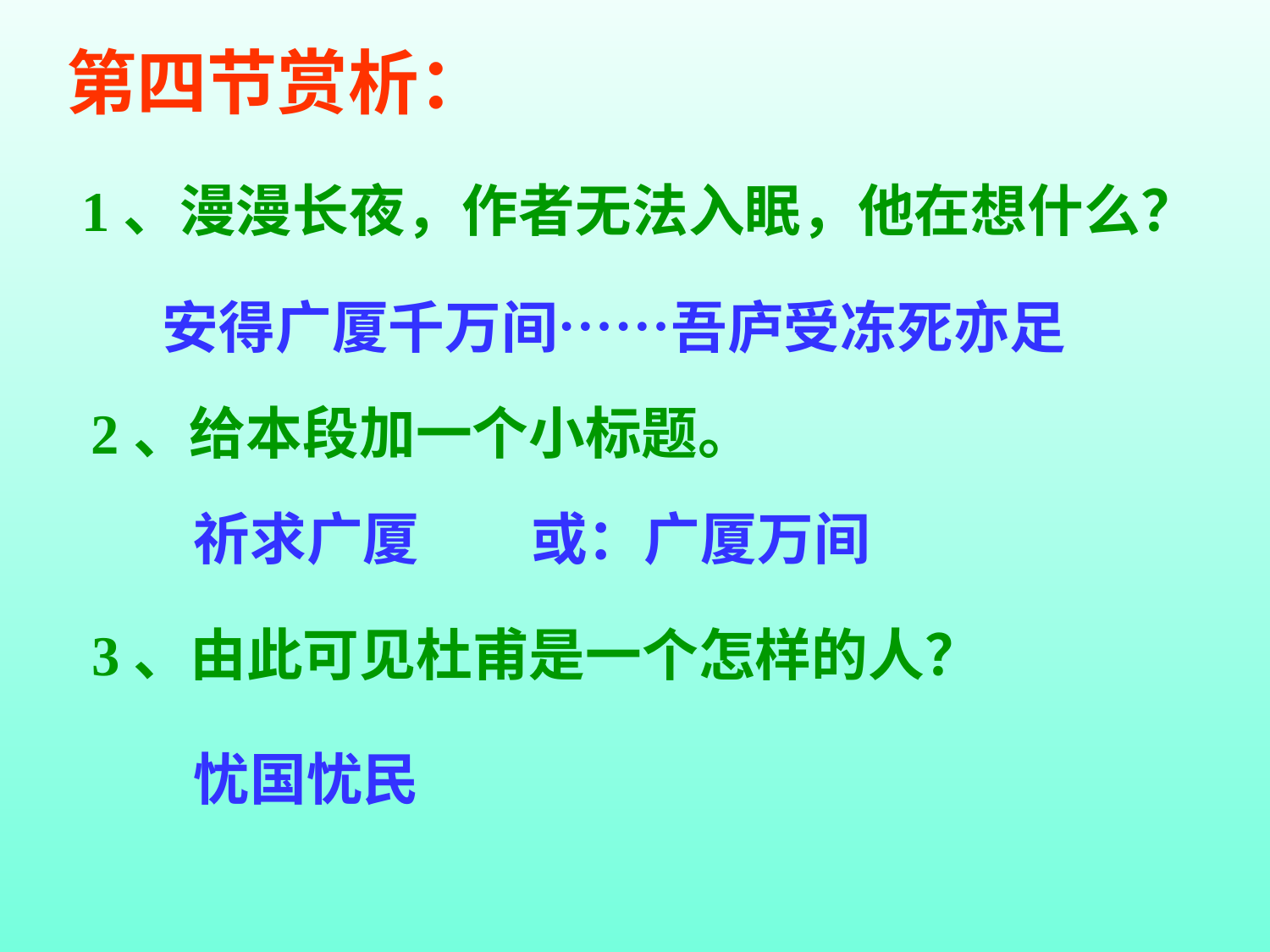

第四节赏析：
1、漫漫长夜，作者无法入眠，他在想什么？
安得广厦千万间……吾庐受冻死亦足
2、给本段加一个小标题。
祈求广厦
或：广厦万间
3、由此可见杜甫是一个怎样的人？
忧国忧民